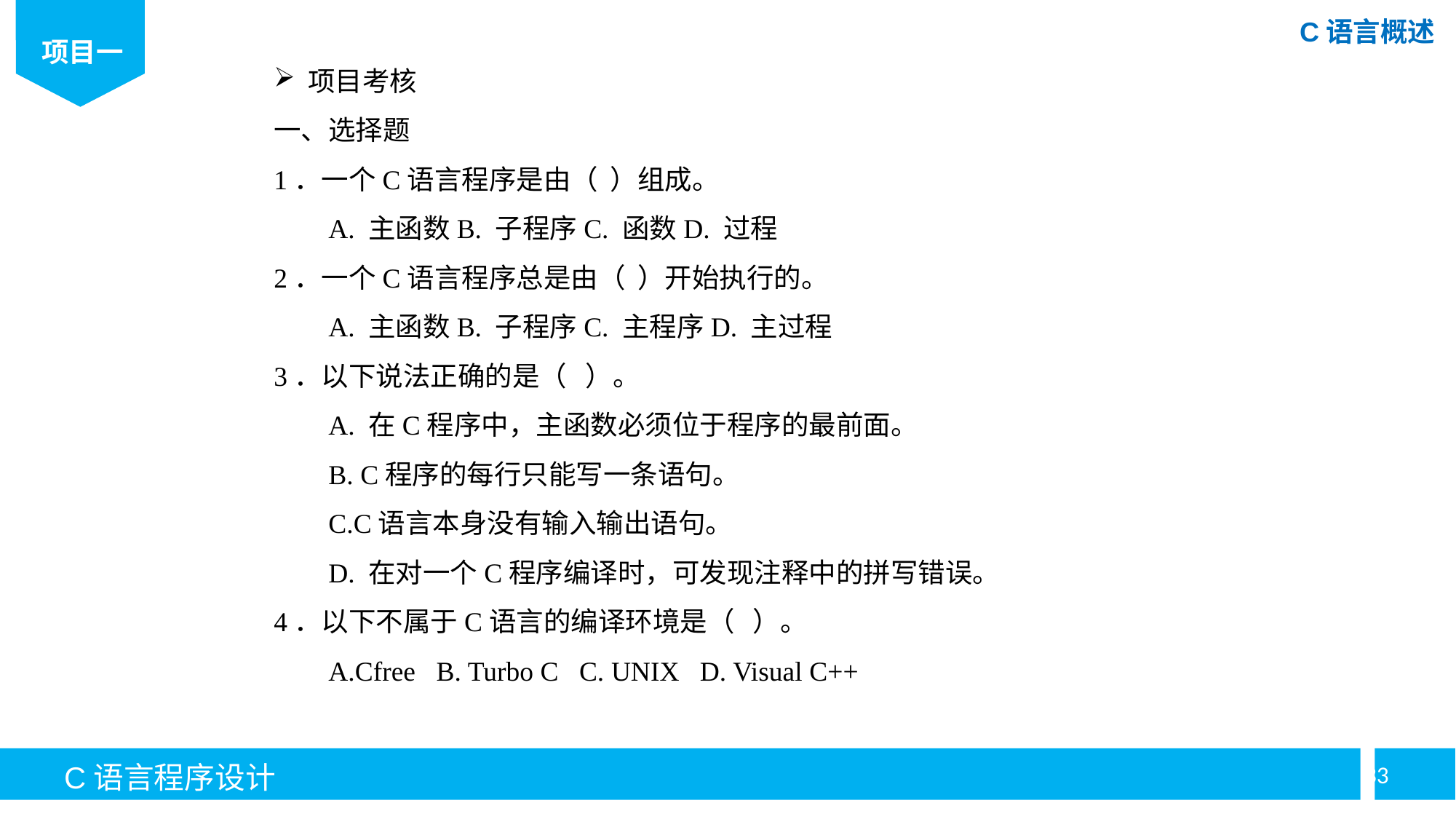

项目考核
一、选择题
1．一个C语言程序是由（  ）组成。
A. 主函数B. 子程序C. 函数D. 过程
2．一个C语言程序总是由（  ）开始执行的。
A. 主函数B. 子程序C. 主程序D. 主过程
3．以下说法正确的是（   ）。
A. 在C程序中，主函数必须位于程序的最前面。
B. C程序的每行只能写一条语句。
C.C语言本身没有输入输出语句。
D. 在对一个C程序编译时，可发现注释中的拼写错误。
4．以下不属于C语言的编译环境是（   ）。
A.Cfree   B. Turbo C   C. UNIX   D. Visual C++